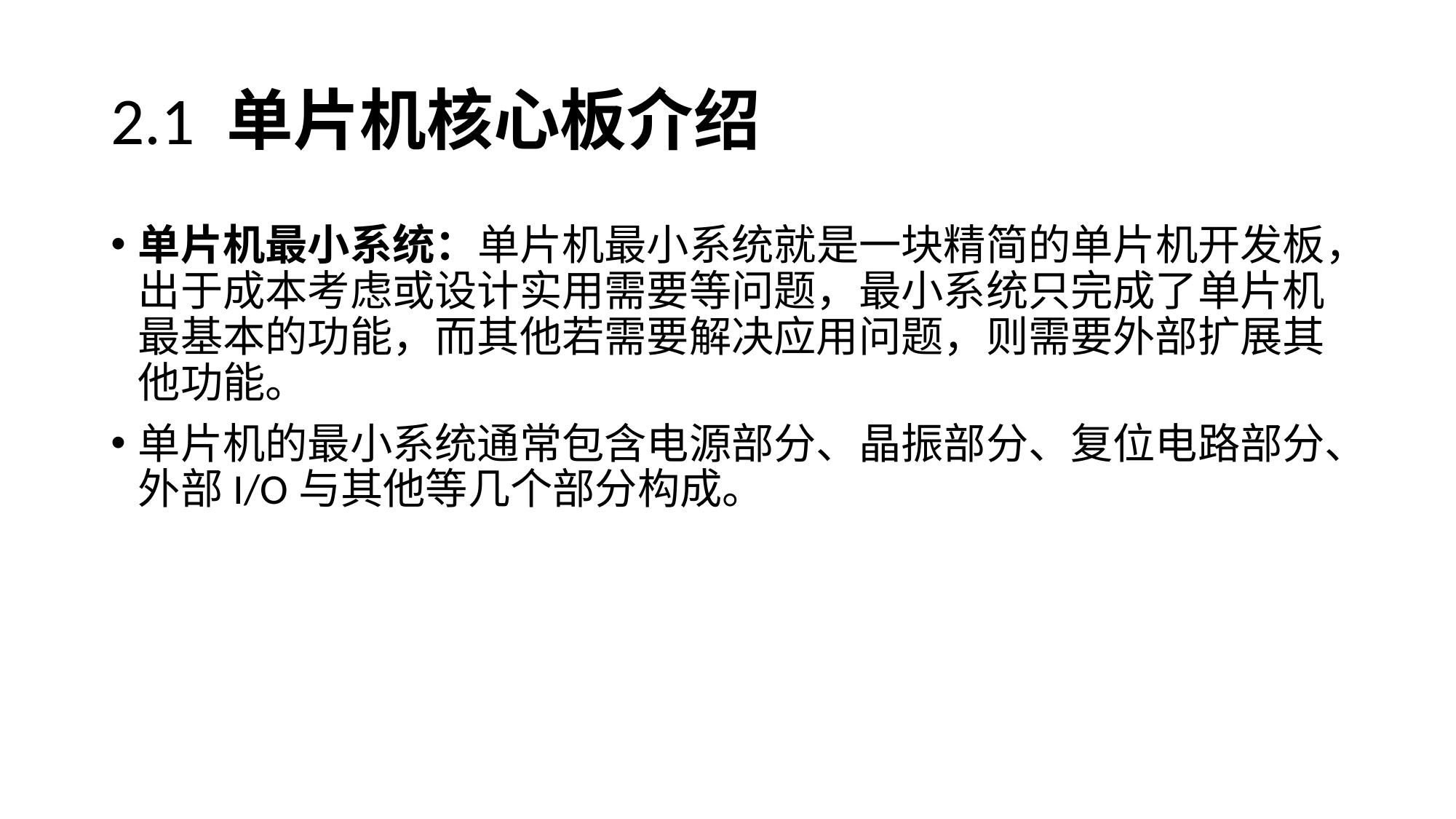

# 2.1 单片机核心板介绍
单片机最小系统：单片机最小系统就是一块精简的单片机开发板，出于成本考虑或设计实用需要等问题，最小系统只完成了单片机最基本的功能，而其他若需要解决应用问题，则需要外部扩展其他功能。
单片机的最小系统通常包含电源部分、晶振部分、复位电路部分、外部I/O与其他等几个部分构成。